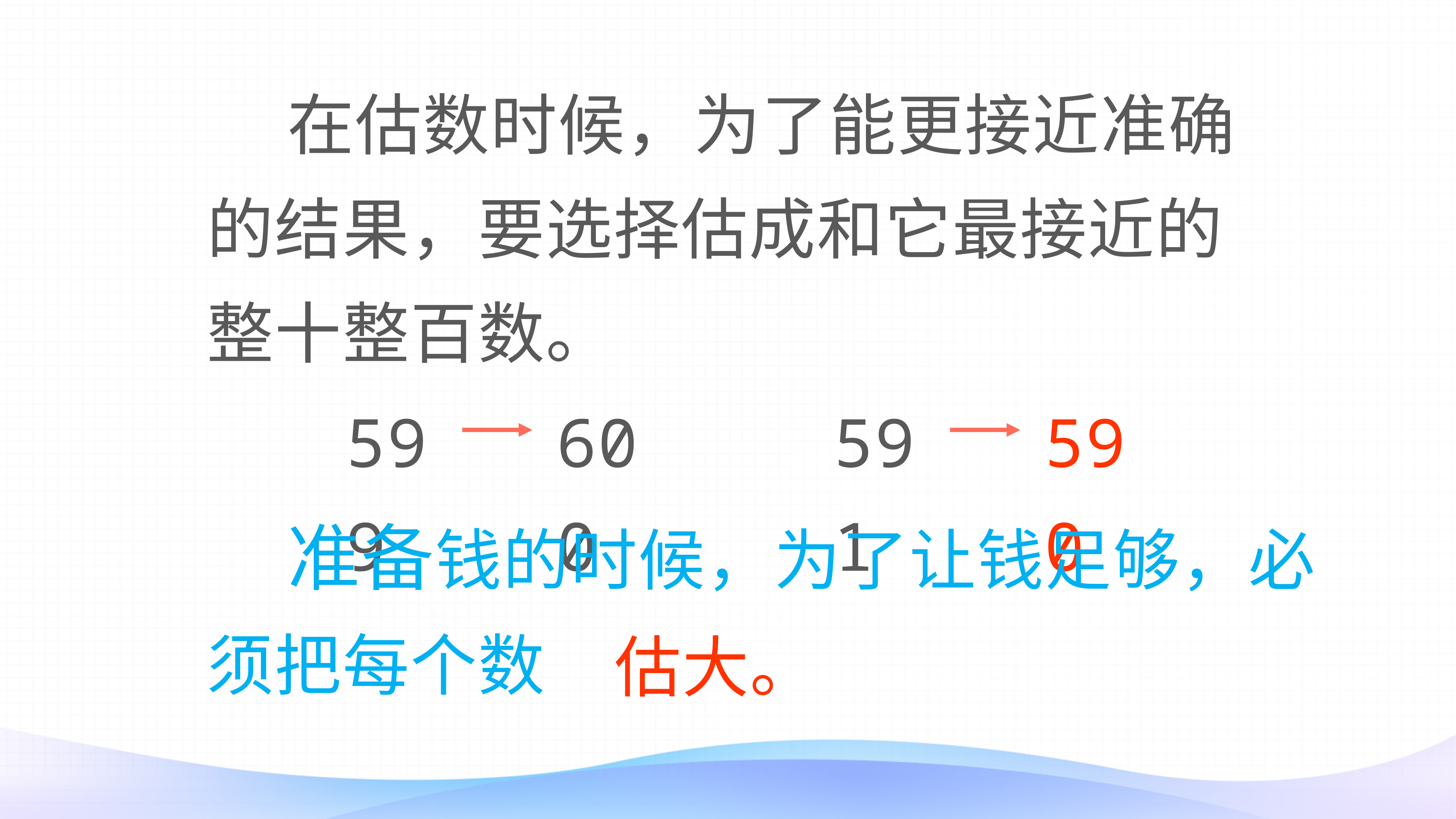

在估数时候，为了能更接近准确的结果，要选择估成和它最接近的整十整百数。
590
600
591
599
    准备钱的时候，为了让钱足够，必须把每个数
估大。